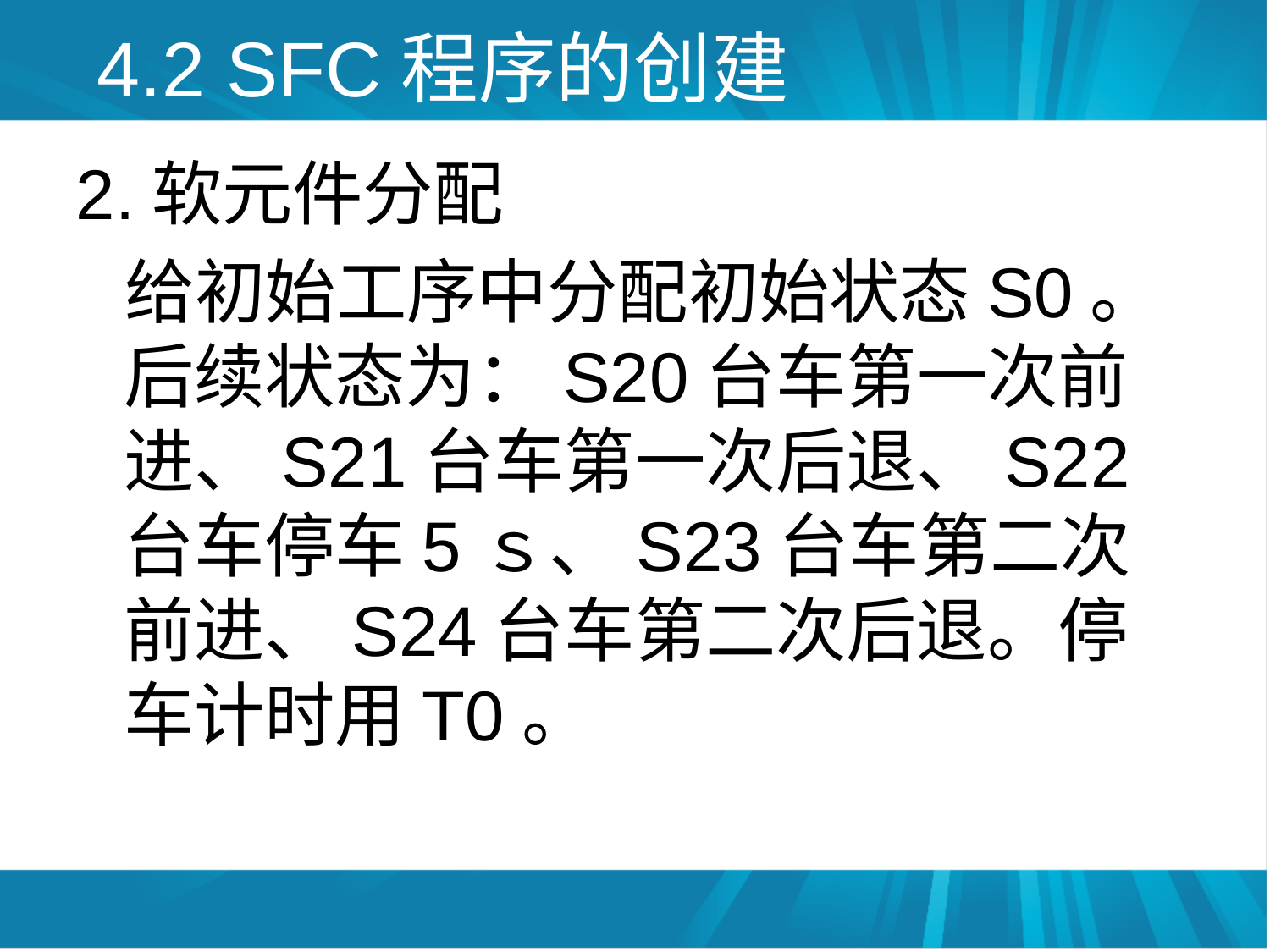

# 4.2 SFC程序的创建
2.软元件分配
  给初始工序中分配初始状态S0。后续状态为：S20台车第一次前进、S21台车第一次后退、S22台车停车5ｓ、S23台车第二次前进、S24台车第二次后退。停车计时用T0。